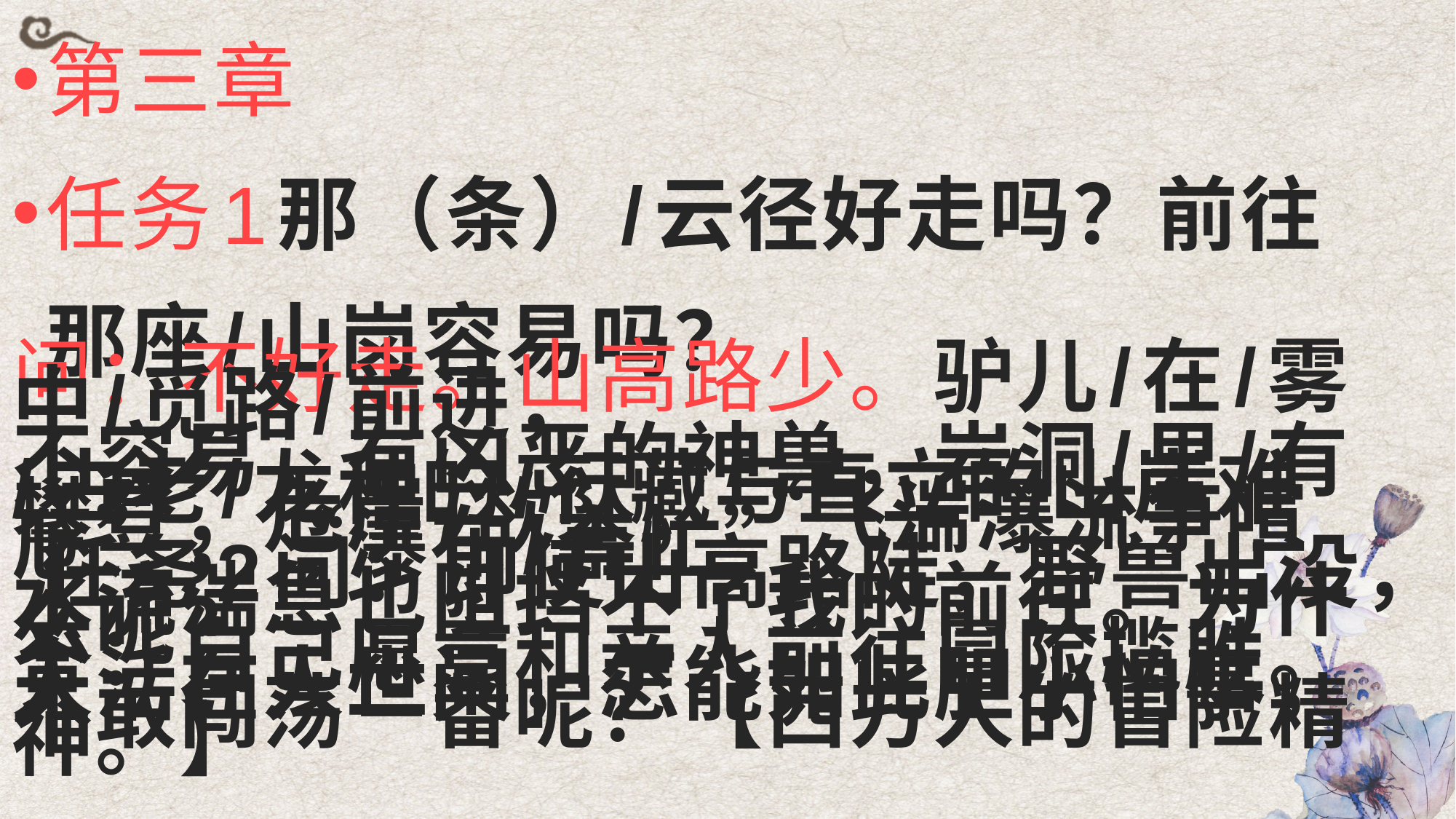

第三章
任务1那（条）/云径好走吗？前往那座/山岗容易吗？
问：不好走。山高路少。驴儿/在/雾中/觅路/前进，
 不容易，有凶恶的神兽，岩洞/里/有/古老/龙种的/行藏与直立的山崖难攀登，危崖/欲坠，“飞湍瀑流争喧豗”，“瀑布/奔忙”
 任务2问：即使山高路陡，野兽出没，水流湍急也阻挡不了我的前往。为什么呢？
答：自己愿意和亲人前往冒险揽胜。人活在人世间，怎能如此胆小怕事，不敢闯荡一番呢？【西方人的冒险精神。】

#